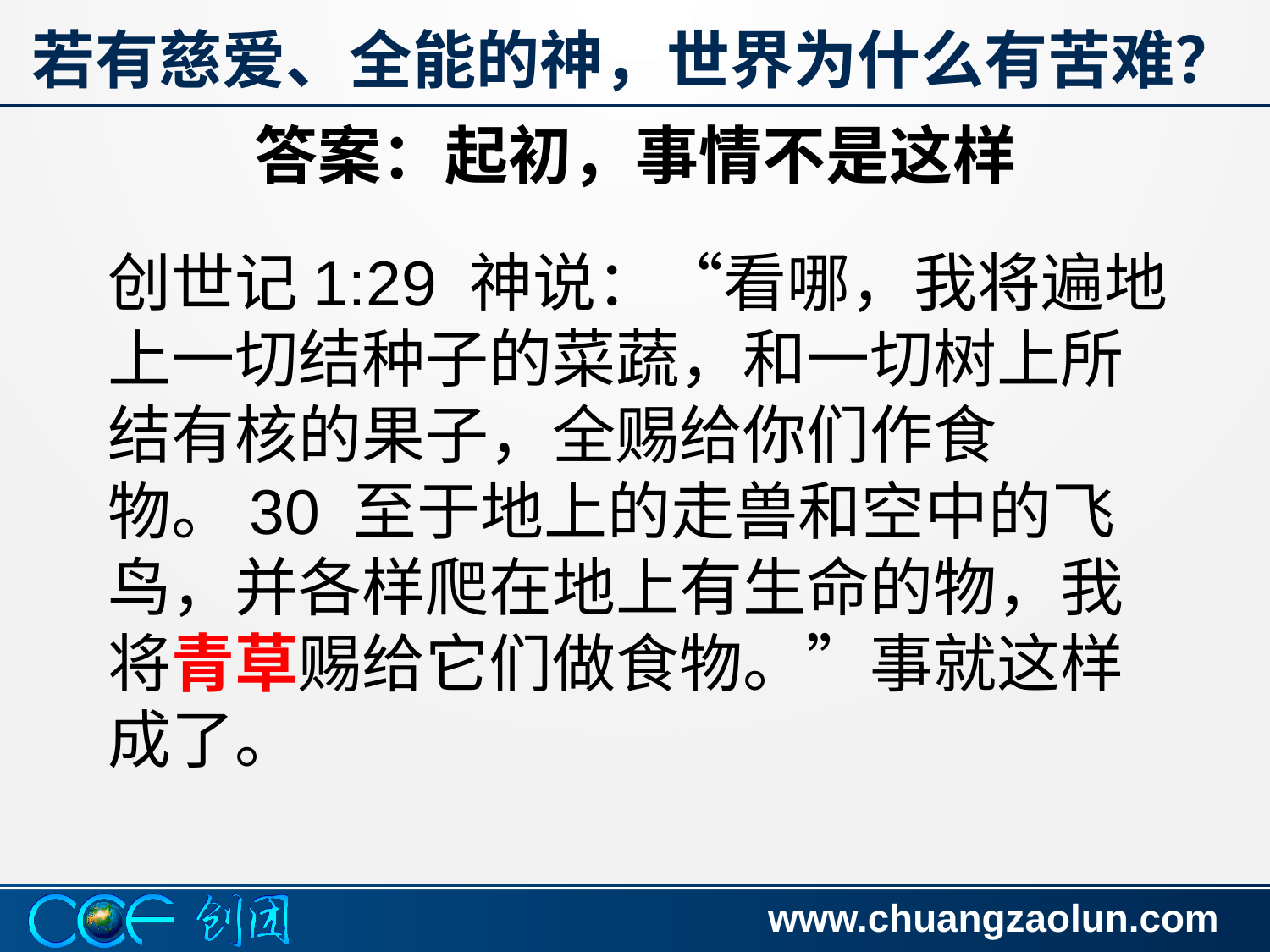

# 若有慈爱、全能的神，世界为什么有苦难？ 答案：起初，事情不是这样
创世记1:29 神说：“看哪，我将遍地上一切结种子的菜蔬，和一切树上所结有核的果子，全赐给你们作食物。30 至于地上的走兽和空中的飞鸟，并各样爬在地上有生命的物，我将青草赐给它们做食物。”事就这样成了。